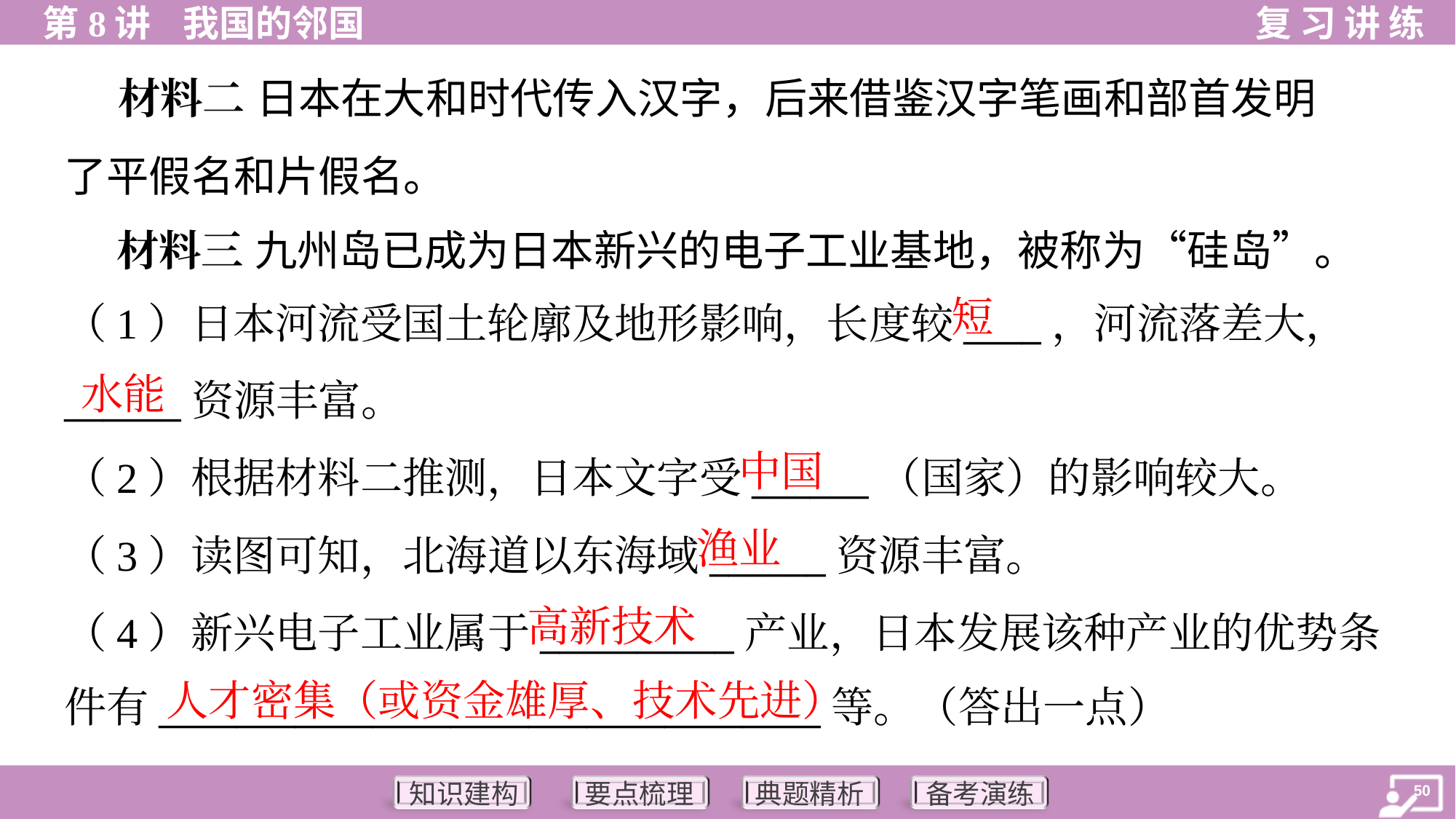

材料二 日本在大和时代传入汉字，后来借鉴汉字笔画和部首发明
了平假名和片假名。
    材料三 九州岛已成为日本新兴的电子工业基地，被称为“硅岛”。
短
（1）日本河流受国土轮廓及地形影响，长度较____，河流落差大，
______资源丰富。
（2）根据材料二推测，日本文字受______（国家）的影响较大。
（3）读图可知，北海道以东海域______资源丰富。
（4）新兴电子工业属于__________产业，日本发展该种产业的优势条
件有__________________________________等。（答出一点）
水能
中国
渔业
高新技术
人才密集（或资金雄厚、技术先进）